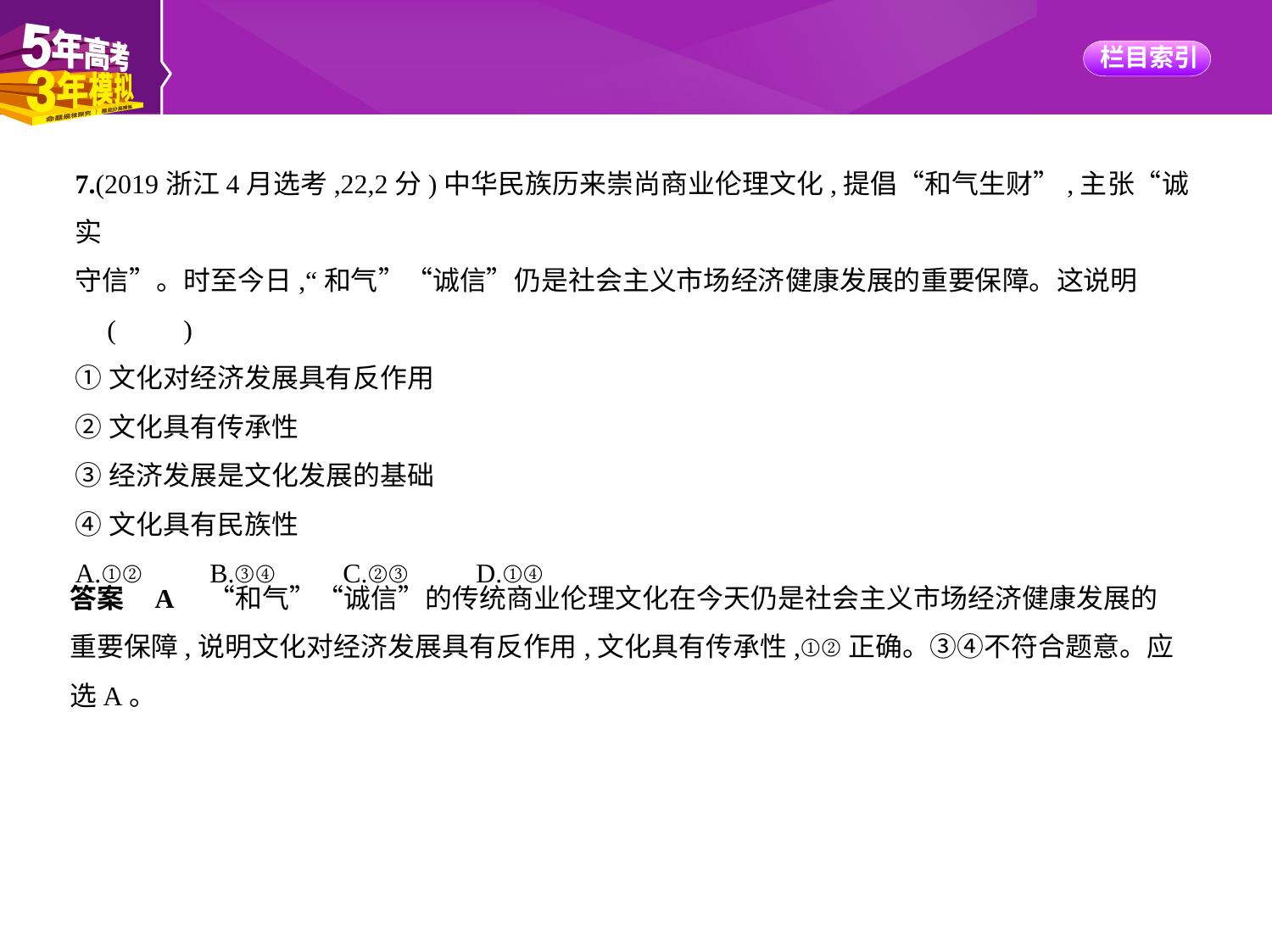

7.(2019浙江4月选考,22,2分)中华民族历来崇尚商业伦理文化,提倡“和气生财”,主张“诚实
守信”。时至今日,“和气”“诚信”仍是社会主义市场经济健康发展的重要保障。这说明
 (　　)
①文化对经济发展具有反作用
②文化具有传承性
③经济发展是文化发展的基础
④文化具有民族性
A.①②　　B.③④　　C.②③　　D.①④
答案    A　“和气”“诚信”的传统商业伦理文化在今天仍是社会主义市场经济健康发展的
重要保障,说明文化对经济发展具有反作用,文化具有传承性,①②正确。③④不符合题意。应
选A。